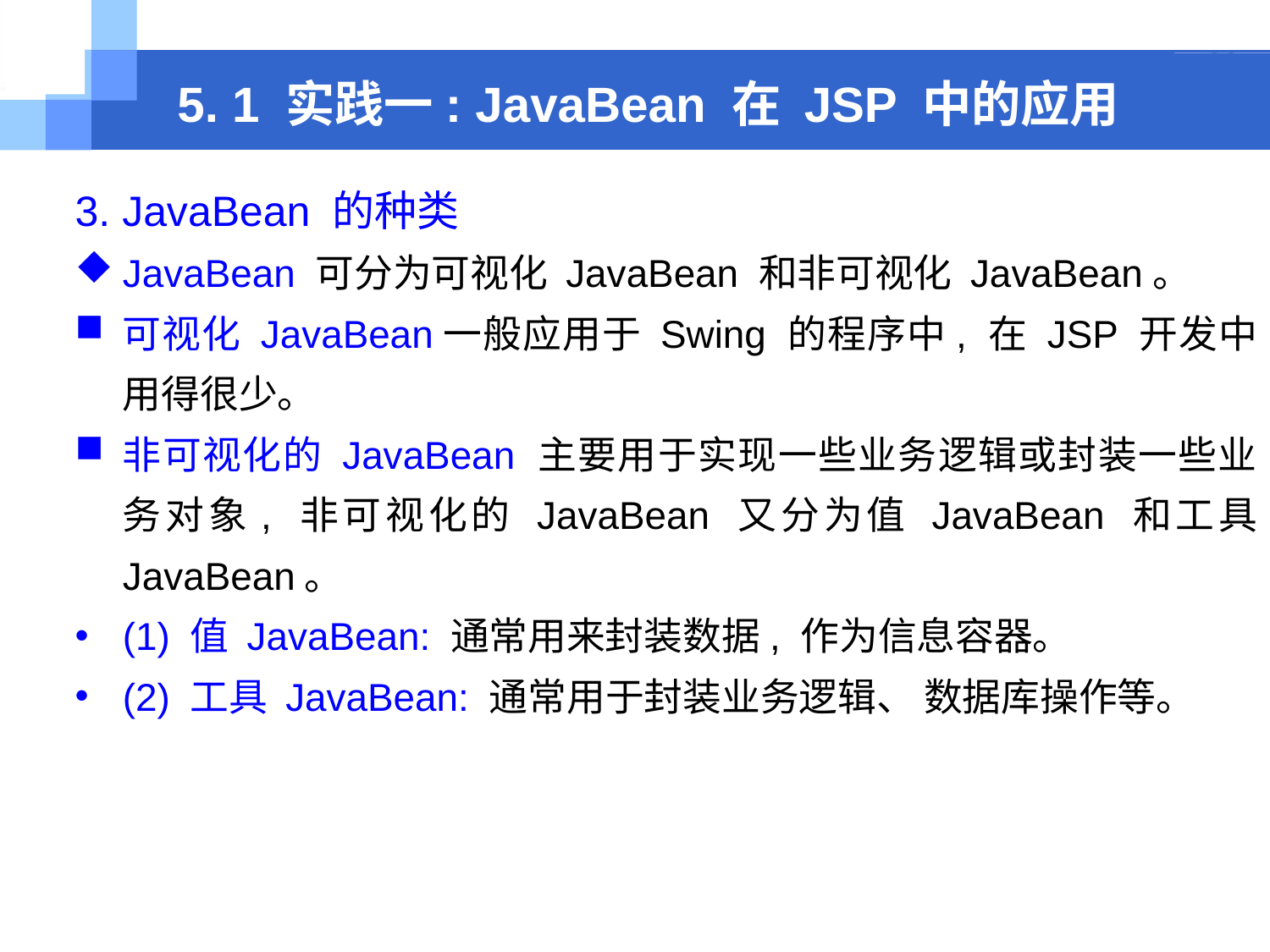

5. 1 实践一: JavaBean 在 JSP 中的应用
3. JavaBean 的种类
JavaBean 可分为可视化 JavaBean 和非可视化 JavaBean。
可视化 JavaBean一般应用于 Swing 的程序中, 在 JSP 开发中用得很少。
非可视化的 JavaBean 主要用于实现一些业务逻辑或封装一些业务对象, 非可视化的 JavaBean 又分为值 JavaBean 和工具 JavaBean。
(1) 值 JavaBean: 通常用来封装数据, 作为信息容器。
(2) 工具 JavaBean: 通常用于封装业务逻辑、 数据库操作等。